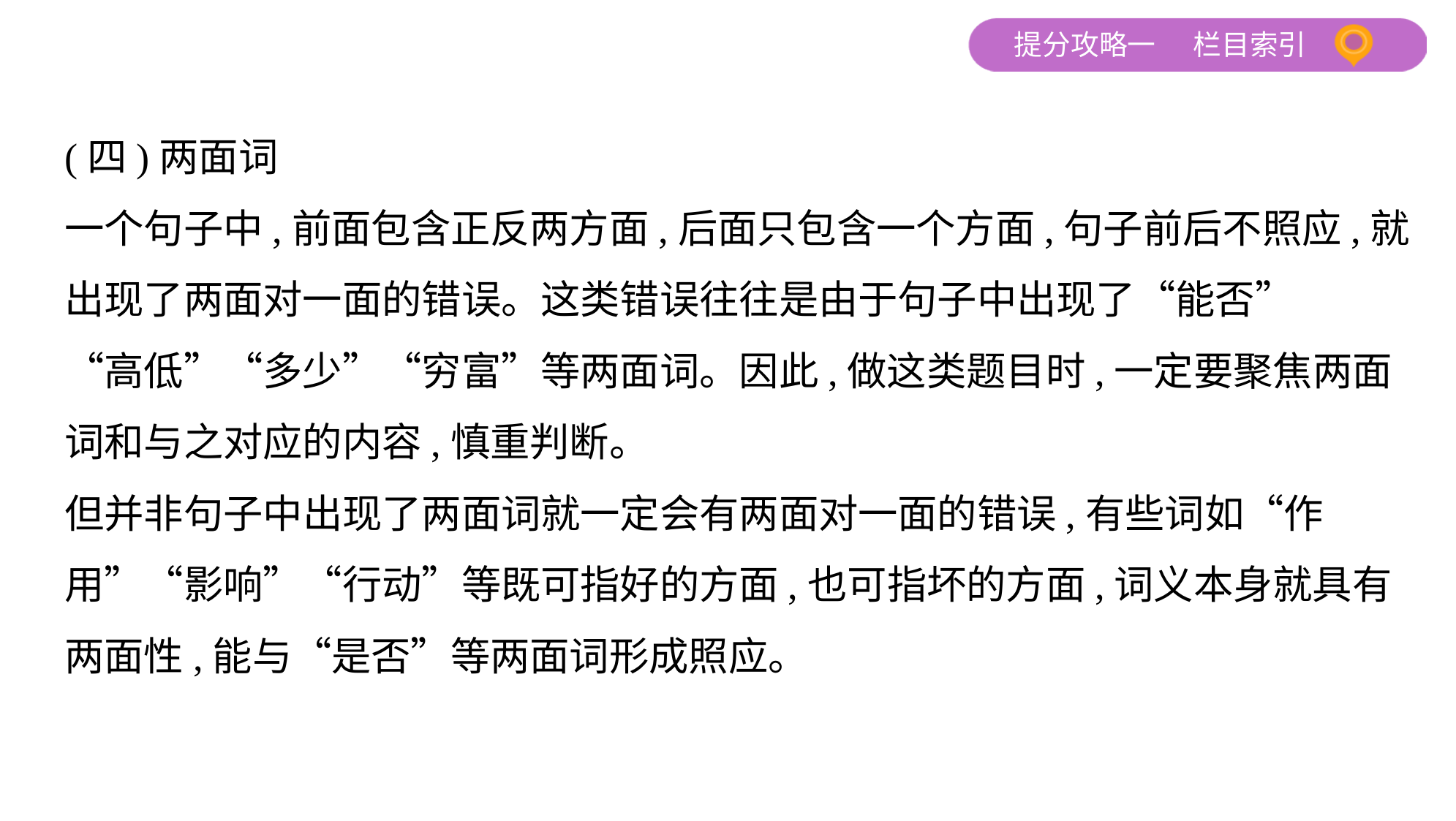

(四)两面词
一个句子中,前面包含正反两方面,后面只包含一个方面,句子前后不照应,就
出现了两面对一面的错误。这类错误往往是由于句子中出现了“能否”
“高低”“多少”“穷富”等两面词。因此,做这类题目时,一定要聚焦两面
词和与之对应的内容,慎重判断。
但并非句子中出现了两面词就一定会有两面对一面的错误,有些词如“作
用”“影响”“行动”等既可指好的方面,也可指坏的方面,词义本身就具有
两面性,能与“是否”等两面词形成照应。